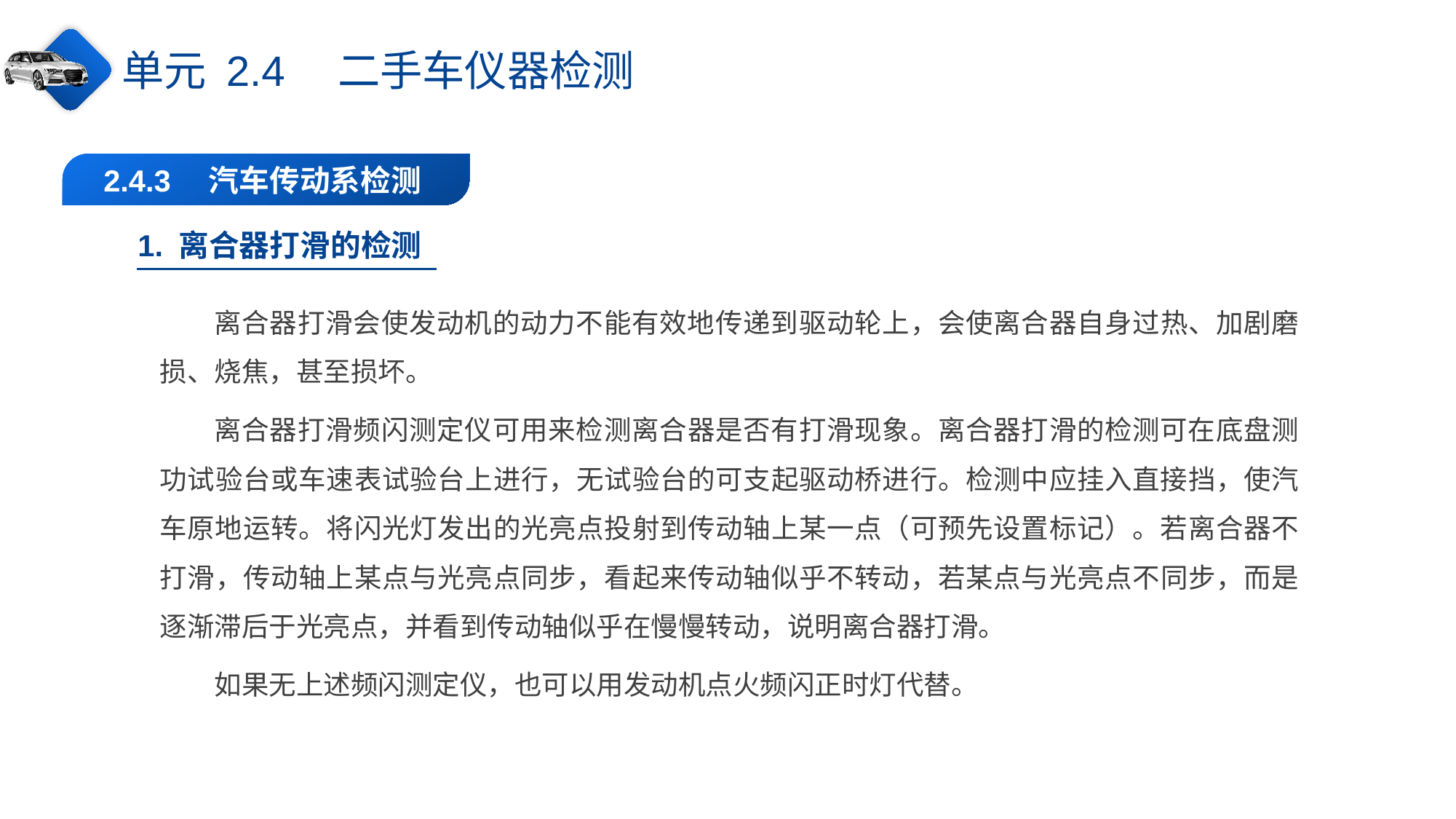

单元 2.4　二手车仪器检测
2.4.3　汽车传动系检测
1. 离合器打滑的检测
离合器打滑会使发动机的动力不能有效地传递到驱动轮上，会使离合器自身过热、加剧磨损、烧焦，甚至损坏。
离合器打滑频闪测定仪可用来检测离合器是否有打滑现象。离合器打滑的检测可在底盘测功试验台或车速表试验台上进行，无试验台的可支起驱动桥进行。检测中应挂入直接挡，使汽车原地运转。将闪光灯发出的光亮点投射到传动轴上某一点（可预先设置标记）。若离合器不打滑，传动轴上某点与光亮点同步，看起来传动轴似乎不转动，若某点与光亮点不同步，而是逐渐滞后于光亮点，并看到传动轴似乎在慢慢转动，说明离合器打滑。
如果无上述频闪测定仪，也可以用发动机点火频闪正时灯代替。